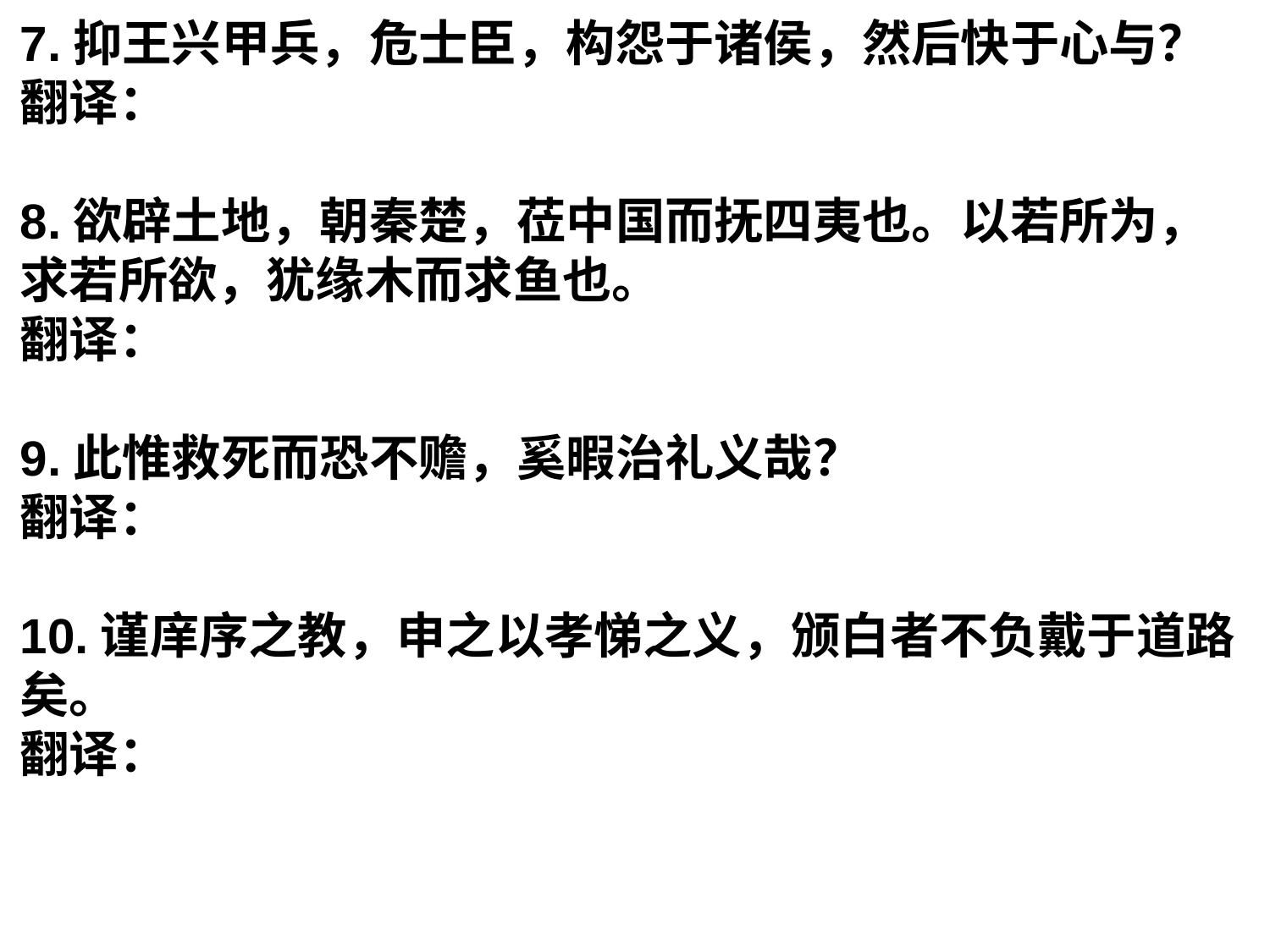

7.抑王兴甲兵，危士臣，构怨于诸侯，然后快于心与？
翻译：

8.欲辟土地，朝秦楚，莅中国而抚四夷也。以若所为，求若所欲，犹缘木而求鱼也。
翻译：

9.此惟救死而恐不赡，奚暇治礼义哉？
翻译：

10.谨庠序之教，申之以孝悌之义，颁白者不负戴于道路矣。
翻译：